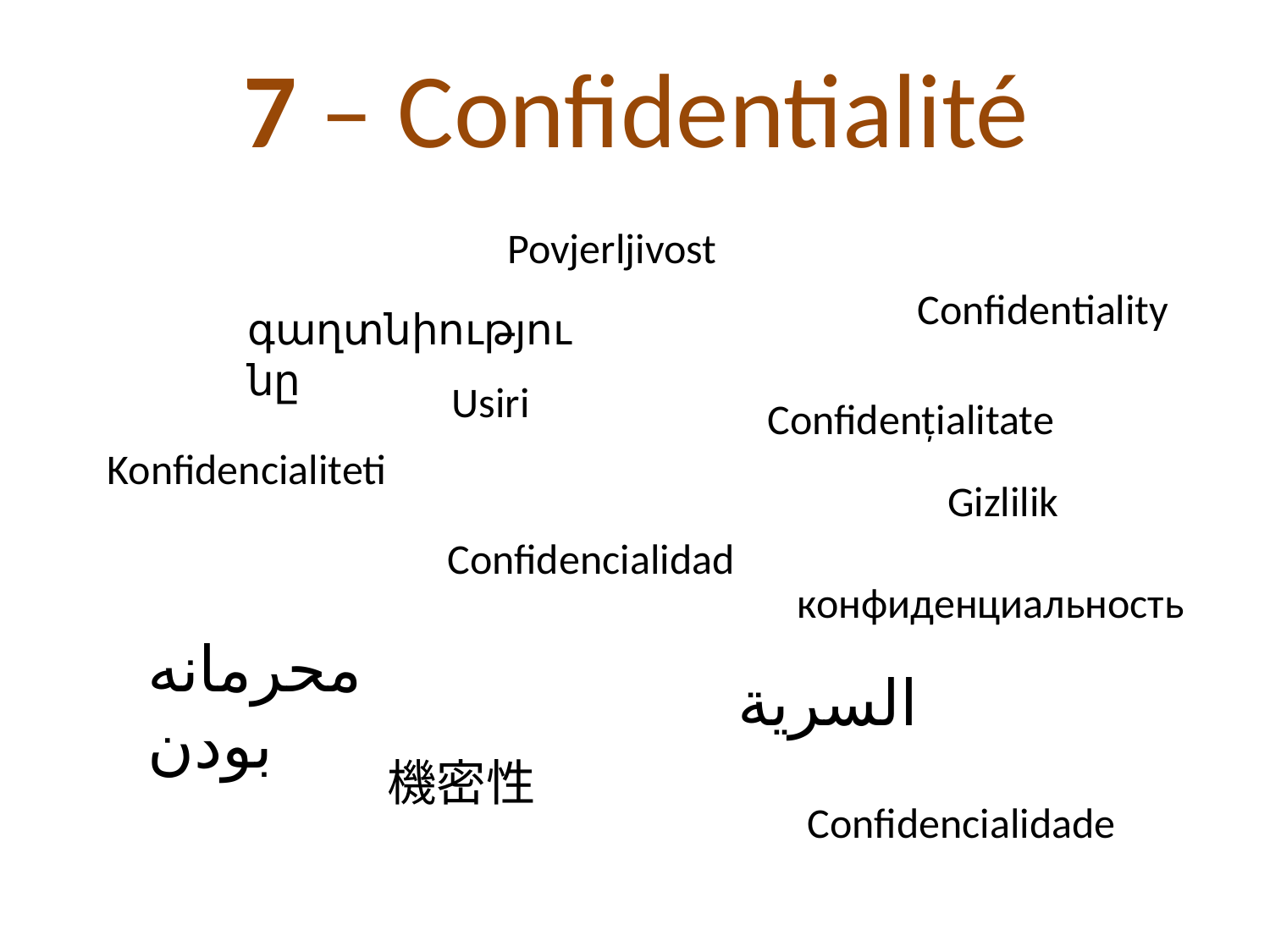

# 7 – Confidentialité
Povjerljivost
Confidentiality
գաղտնիությունը
Usiri
Confidențialitate
Konfidencialiteti
Gizlilik
Confidencialidad
конфиденциальность
محرمانه بودن
السرية
機密性
Confidencialidade